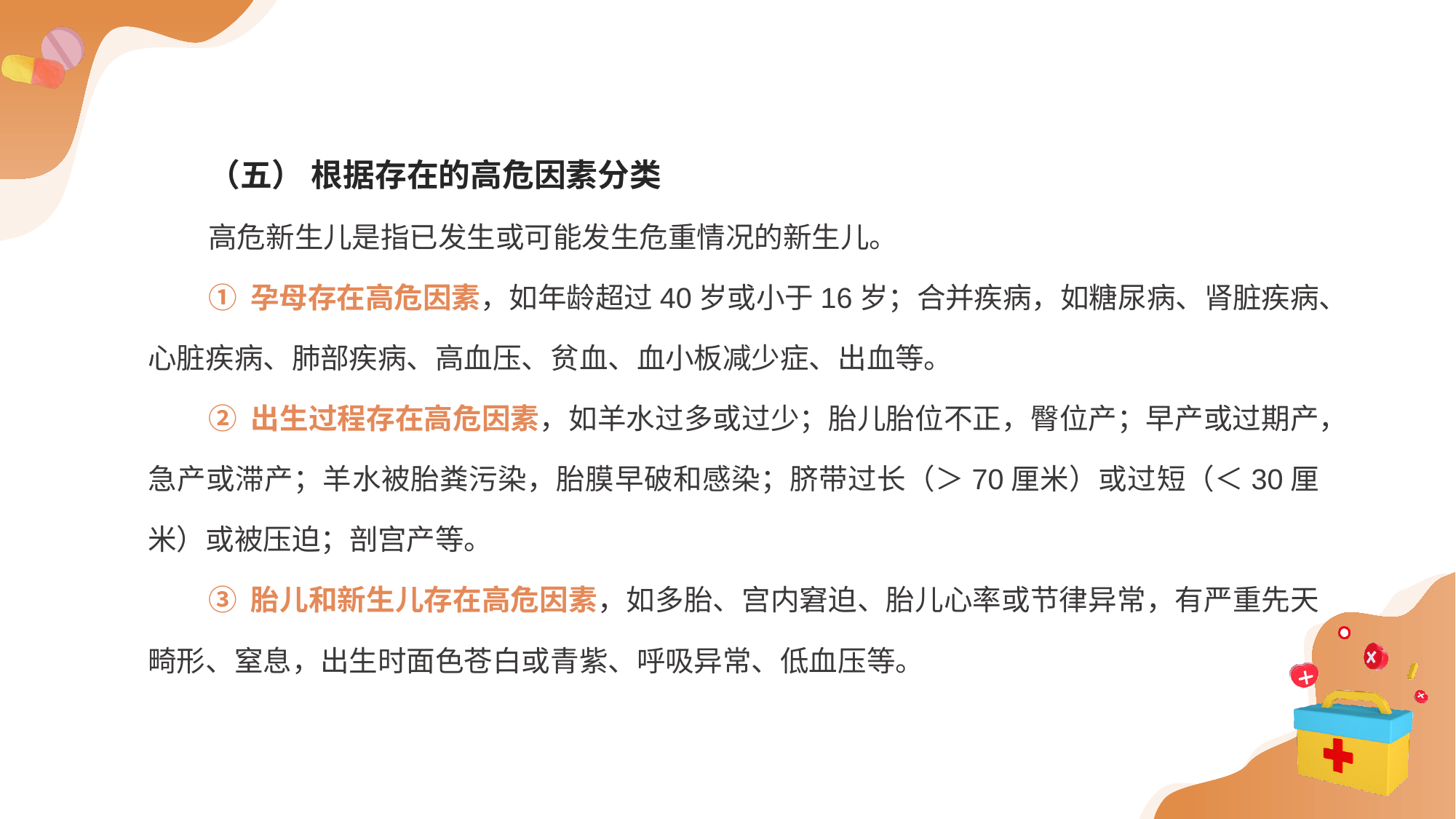

（五） 根据存在的高危因素分类
高危新生儿是指已发生或可能发生危重情况的新生儿。
① 孕母存在高危因素，如年龄超过40岁或小于16岁；合并疾病，如糖尿病、肾脏疾病、心脏疾病、肺部疾病、高血压、贫血、血小板减少症、出血等。
② 出生过程存在高危因素，如羊水过多或过少；胎儿胎位不正，臀位产；早产或过期产，急产或滞产；羊水被胎粪污染，胎膜早破和感染；脐带过长（＞70厘米）或过短（＜30厘米）或被压迫；剖宫产等。
③ 胎儿和新生儿存在高危因素，如多胎、宫内窘迫、胎儿心率或节律异常，有严重先天畸形、窒息，出生时面色苍白或青紫、呼吸异常、低血压等。